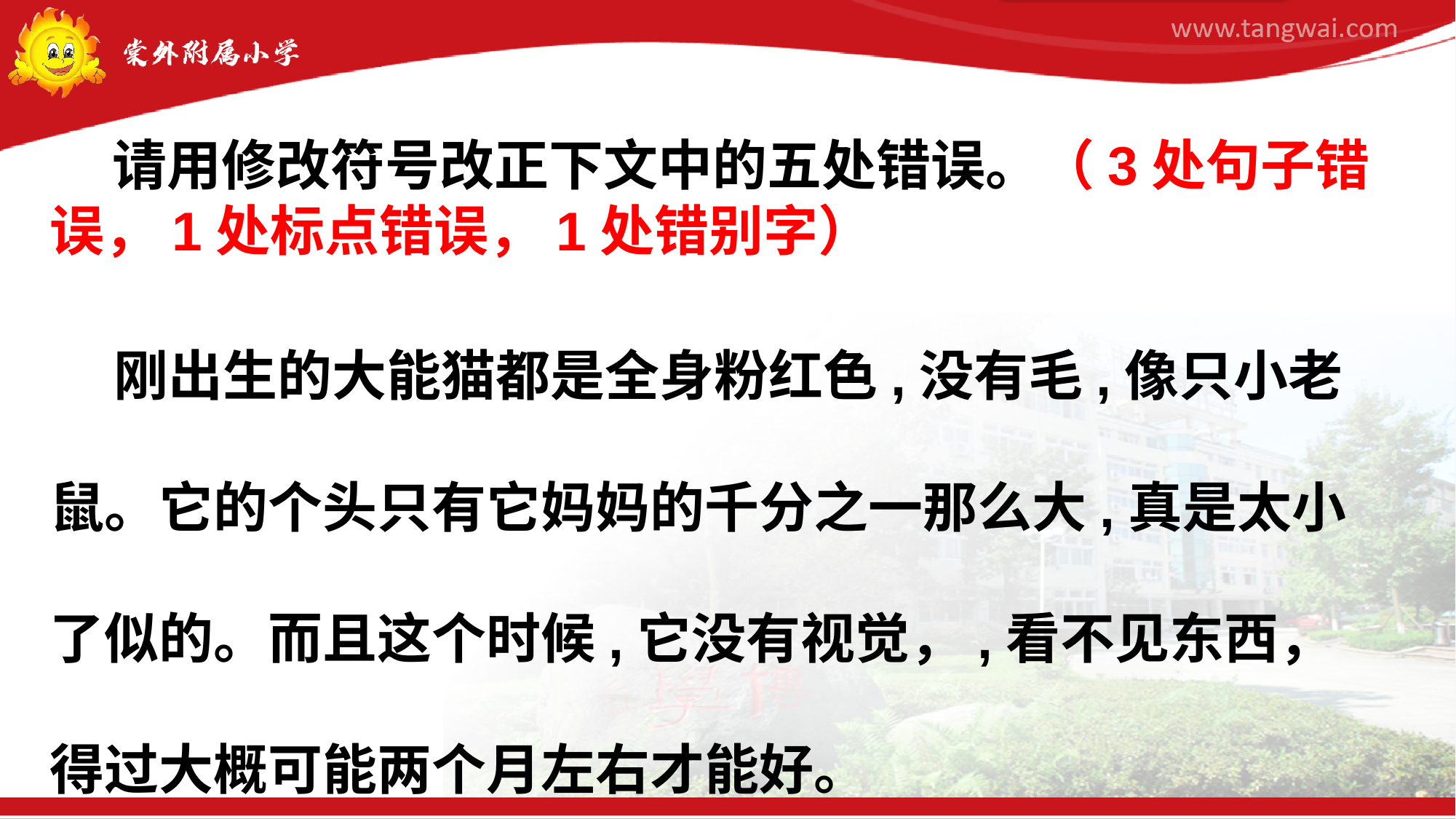

请用修改符号改正下文中的五处错误。（3处句子错误，1处标点错误，1处错别字）
    刚出生的大能猫都是全身粉红色,没有毛,像只小老鼠。它的个头只有它妈妈的千分之一那么大,真是太小了似的。而且这个时候,它没有视觉，,看不见东西，得过大概可能两个月左右才能好。